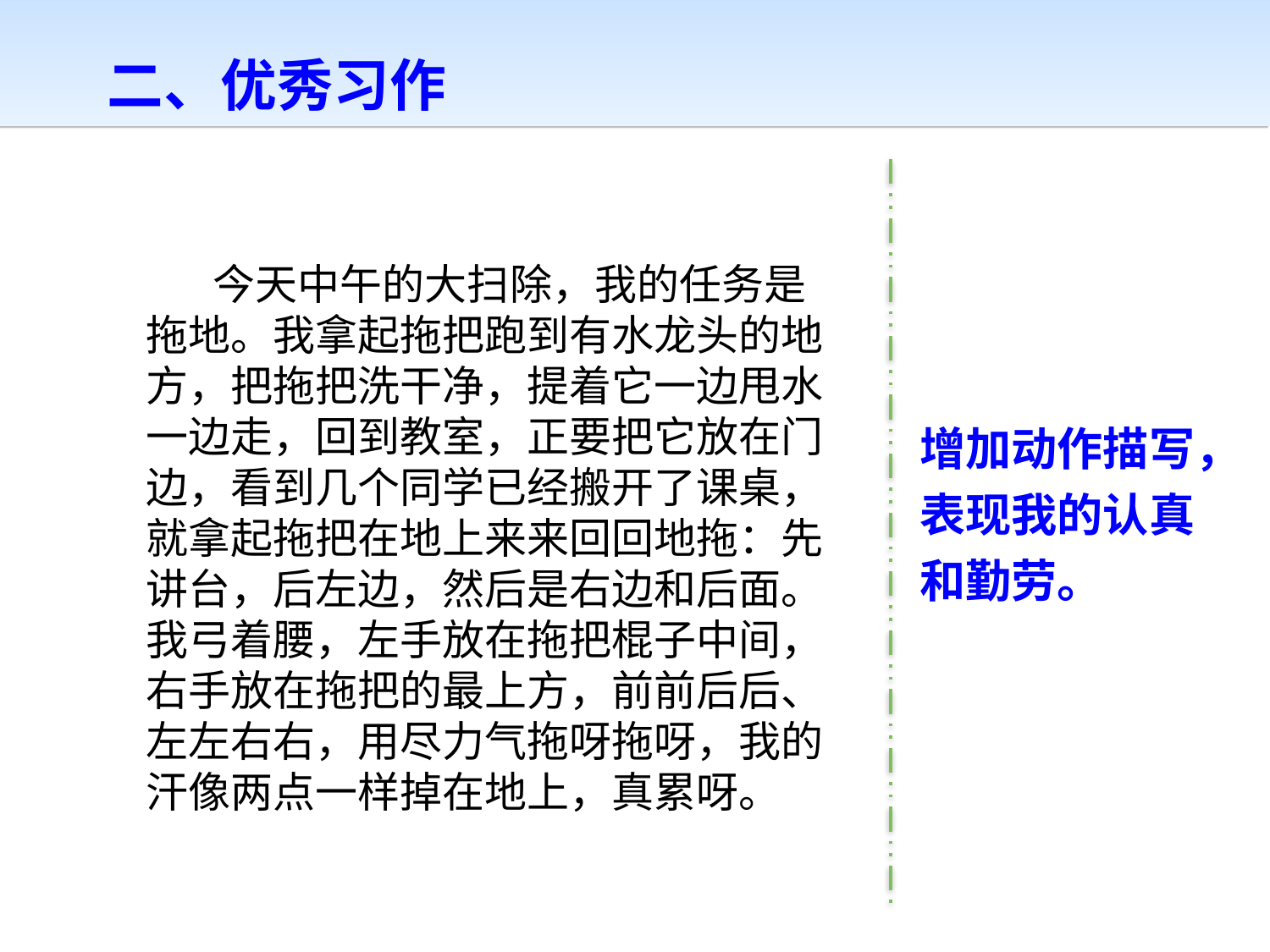

二、优秀习作
      今天中午的大扫除，我的任务是拖地。我拿起拖把跑到有水龙头的地方，把拖把洗干净，提着它一边甩水一边走，回到教室，正要把它放在门边，看到几个同学已经搬开了课桌，就拿起拖把在地上来来回回地拖：先讲台，后左边，然后是右边和后面。我弓着腰，左手放在拖把棍子中间，右手放在拖把的最上方，前前后后、左左右右，用尽力气拖呀拖呀，我的汗像两点一样掉在地上，真累呀。

增加动作描写，表现我的认真和勤劳。